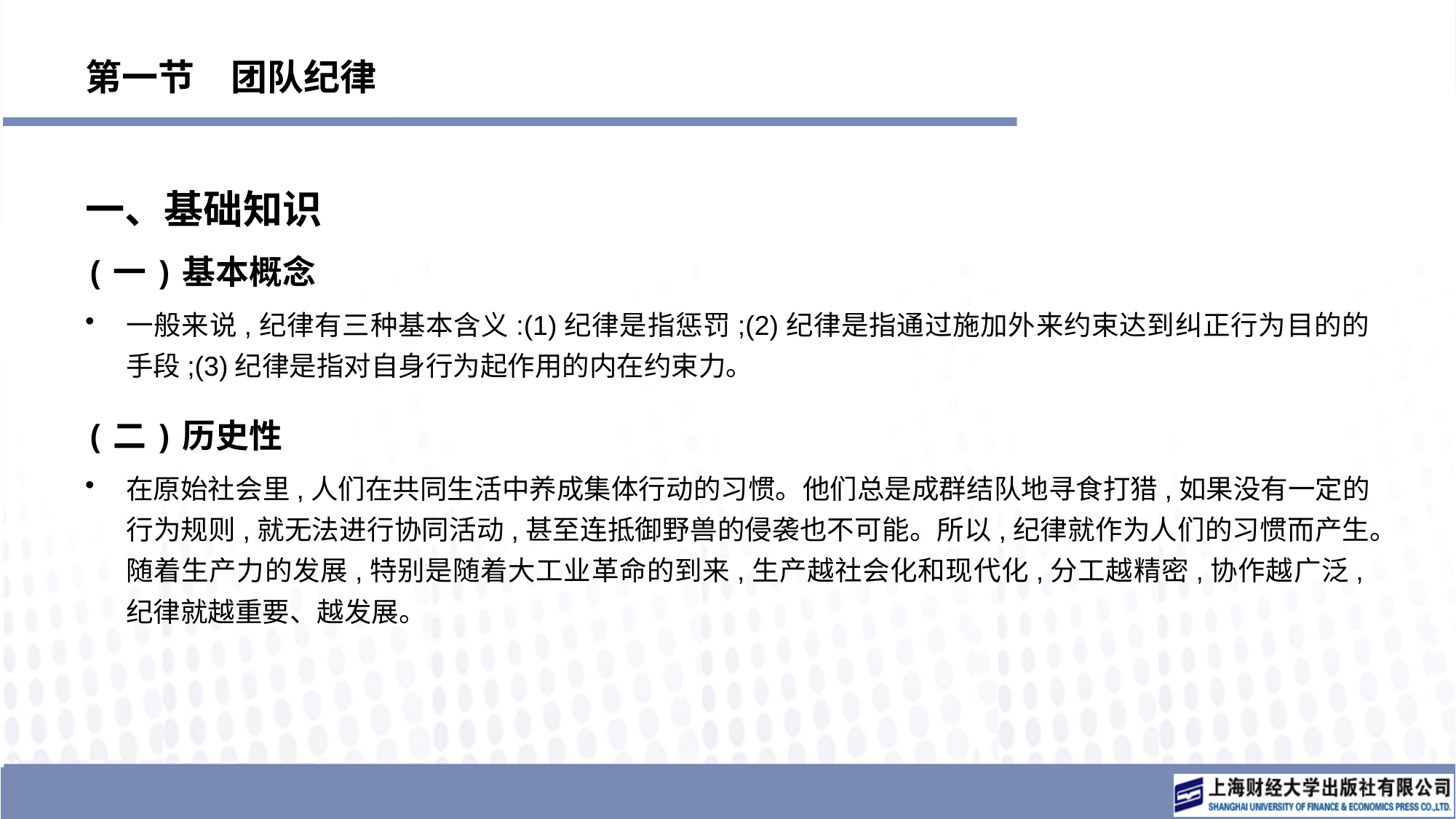

# 第一节　团队纪律
一、基础知识
(一)基本概念
一般来说,纪律有三种基本含义:(1)纪律是指惩罚;(2)纪律是指通过施加外来约束达到纠正行为目的的手段;(3)纪律是指对自身行为起作用的内在约束力。
(二)历史性
在原始社会里,人们在共同生活中养成集体行动的习惯。他们总是成群结队地寻食打猎,如果没有一定的行为规则,就无法进行协同活动,甚至连抵御野兽的侵袭也不可能。所以,纪律就作为人们的习惯而产生。随着生产力的发展,特别是随着大工业革命的到来,生产越社会化和现代化,分工越精密,协作越广泛,纪律就越重要、越发展。